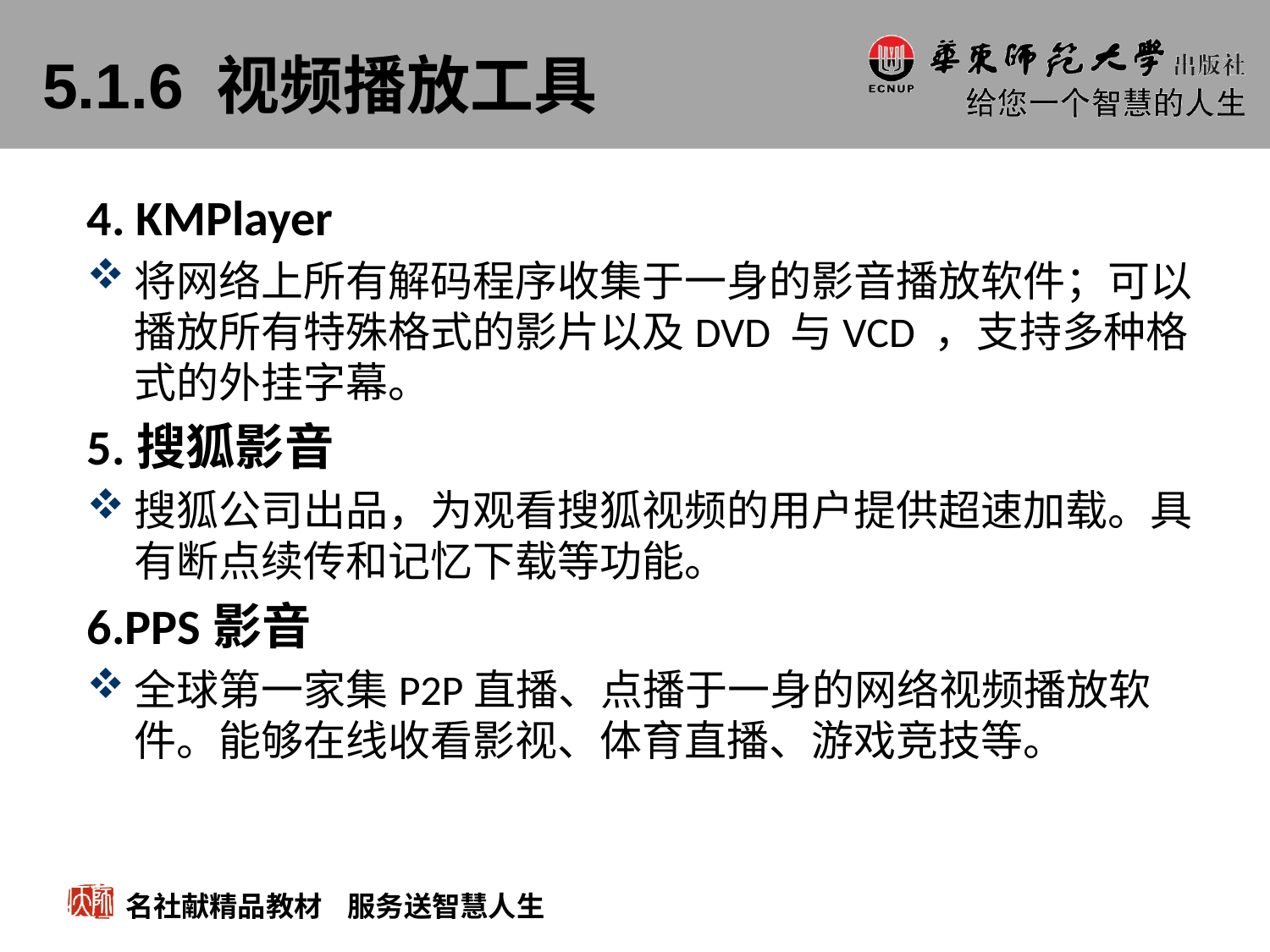

# 5.1.6 视频播放工具
4. KMPlayer
将网络上所有解码程序收集于一身的影音播放软件；可以播放所有特殊格式的影片以及DVD 与VCD ，支持多种格式的外挂字幕。
5.搜狐影音
搜狐公司出品，为观看搜狐视频的用户提供超速加载。具有断点续传和记忆下载等功能。
6.PPS影音
全球第一家集P2P直播、点播于一身的网络视频播放软件。能够在线收看影视、体育直播、游戏竞技等。